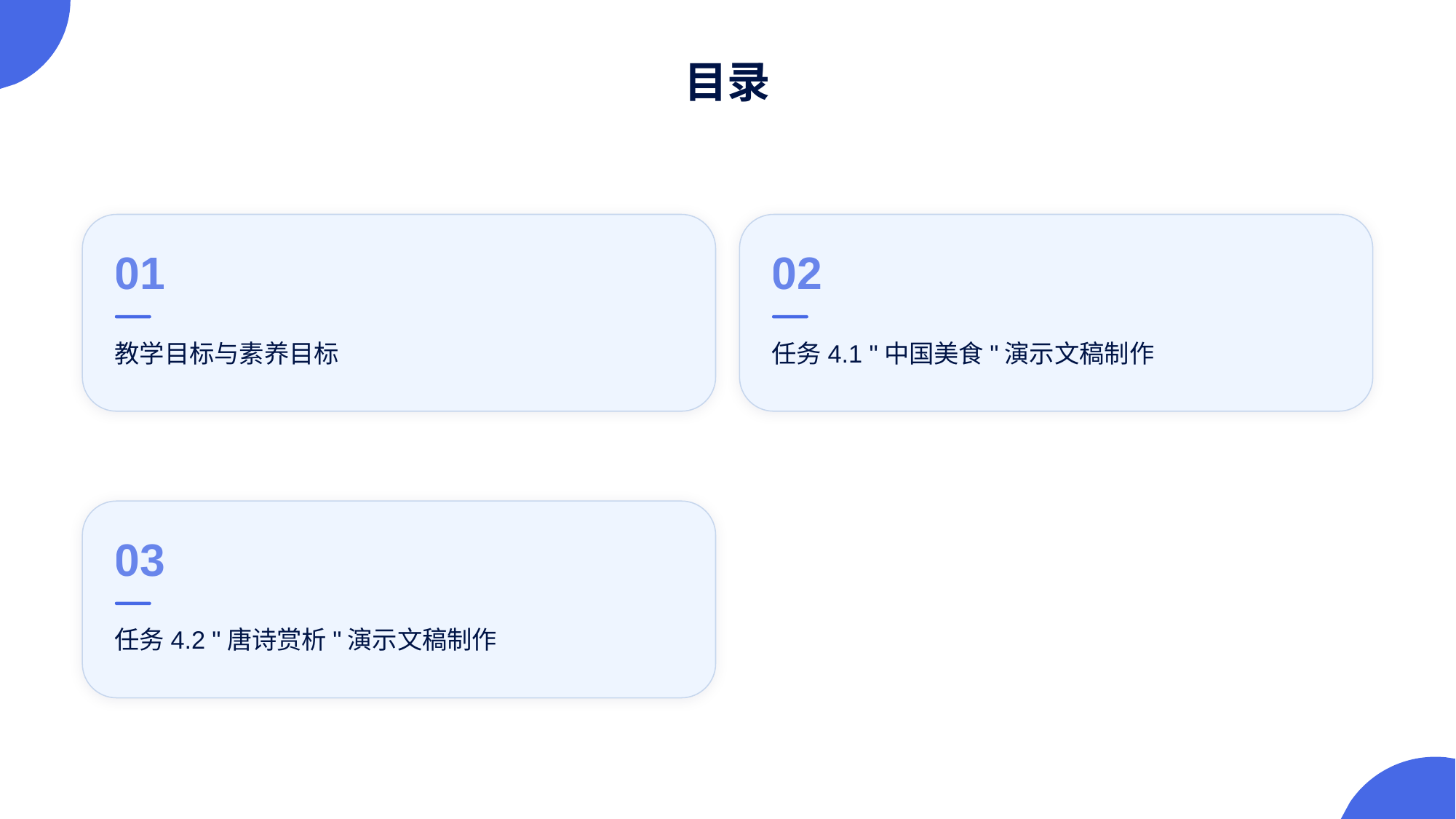

目录

01
02

教学目标与素养目标
任务4.1 "中国美食"演示文稿制作

03

任务4.2 "唐诗赏析"演示文稿制作